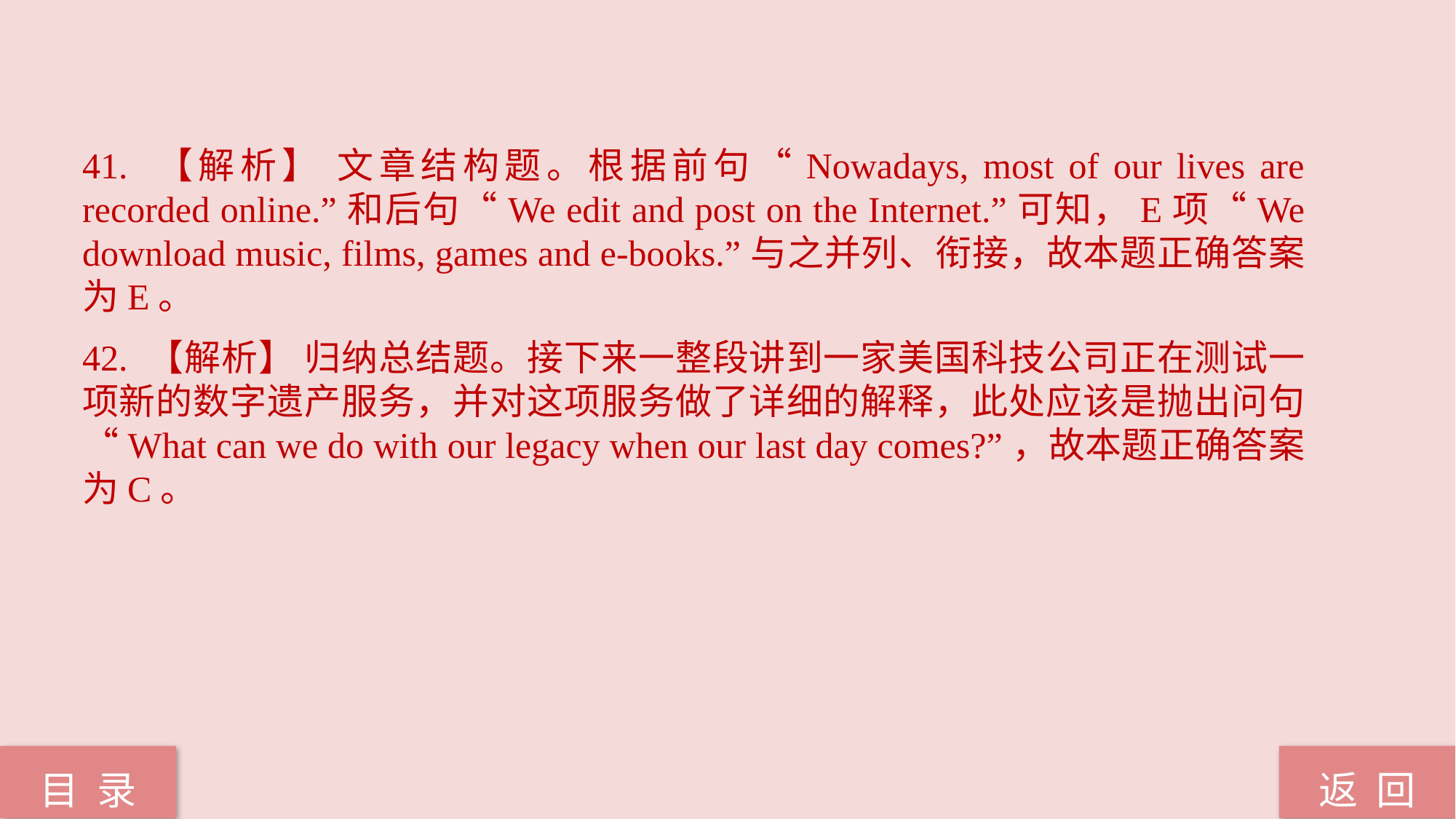

41. 【解析】 文章结构题。根据前句“Nowadays, most of our lives are recorded online.”和后句“We edit and post on the Internet.”可知，E项“We download music, films, games and e-books.”与之并列、衔接，故本题正确答案为E。
42. 【解析】 归纳总结题。接下来一整段讲到一家美国科技公司正在测试一项新的数字遗产服务，并对这项服务做了详细的解释，此处应该是抛出问句“What can we do with our legacy when our last day comes?”，故本题正确答案为C。
返  回